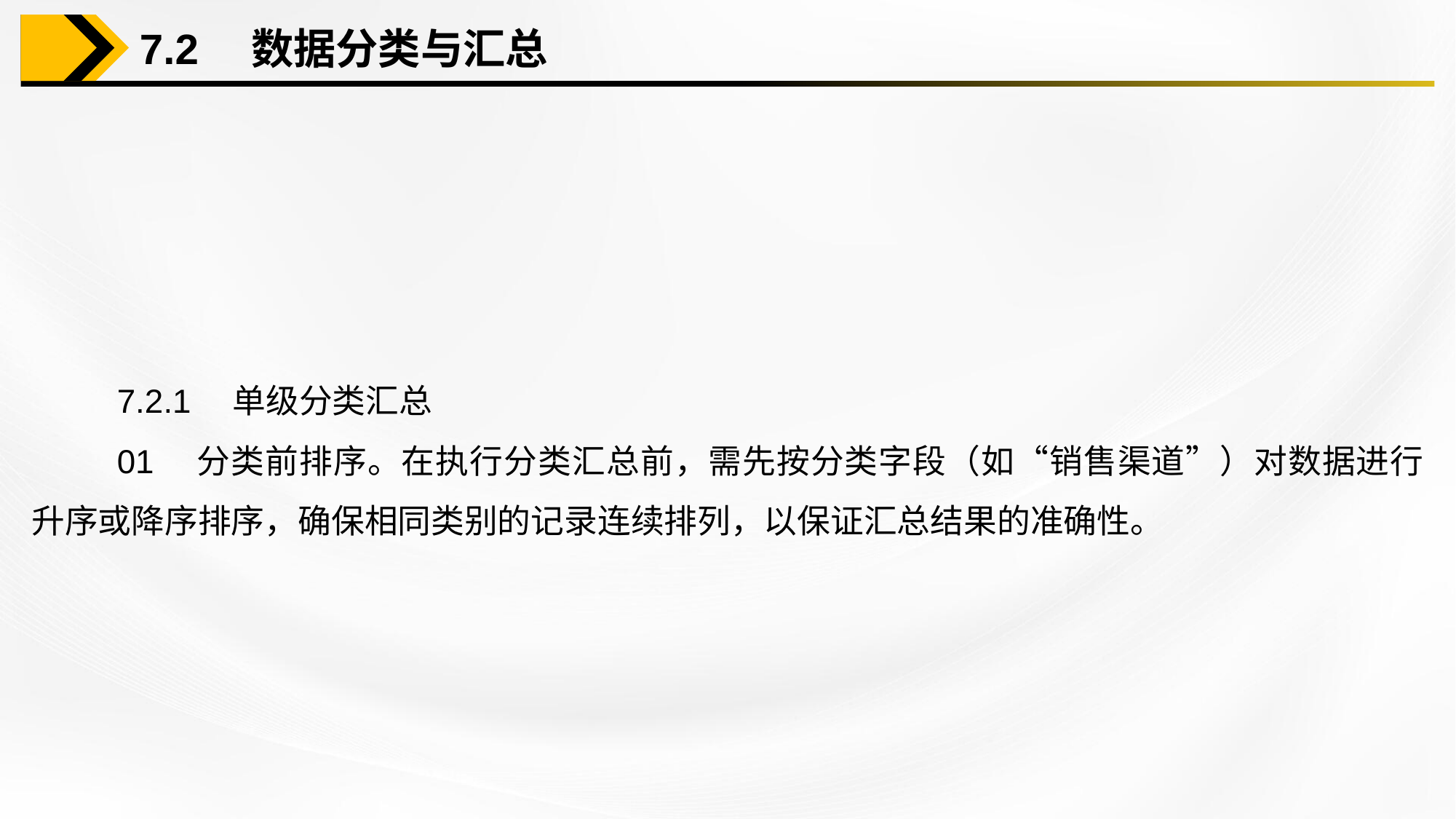

7.2　数据分类与汇总
7.2.1　单级分类汇总
01　分类前排序。在执行分类汇总前，需先按分类字段（如“销售渠道”）对数据进行升序或降序排序，确保相同类别的记录连续排列，以保证汇总结果的准确性。